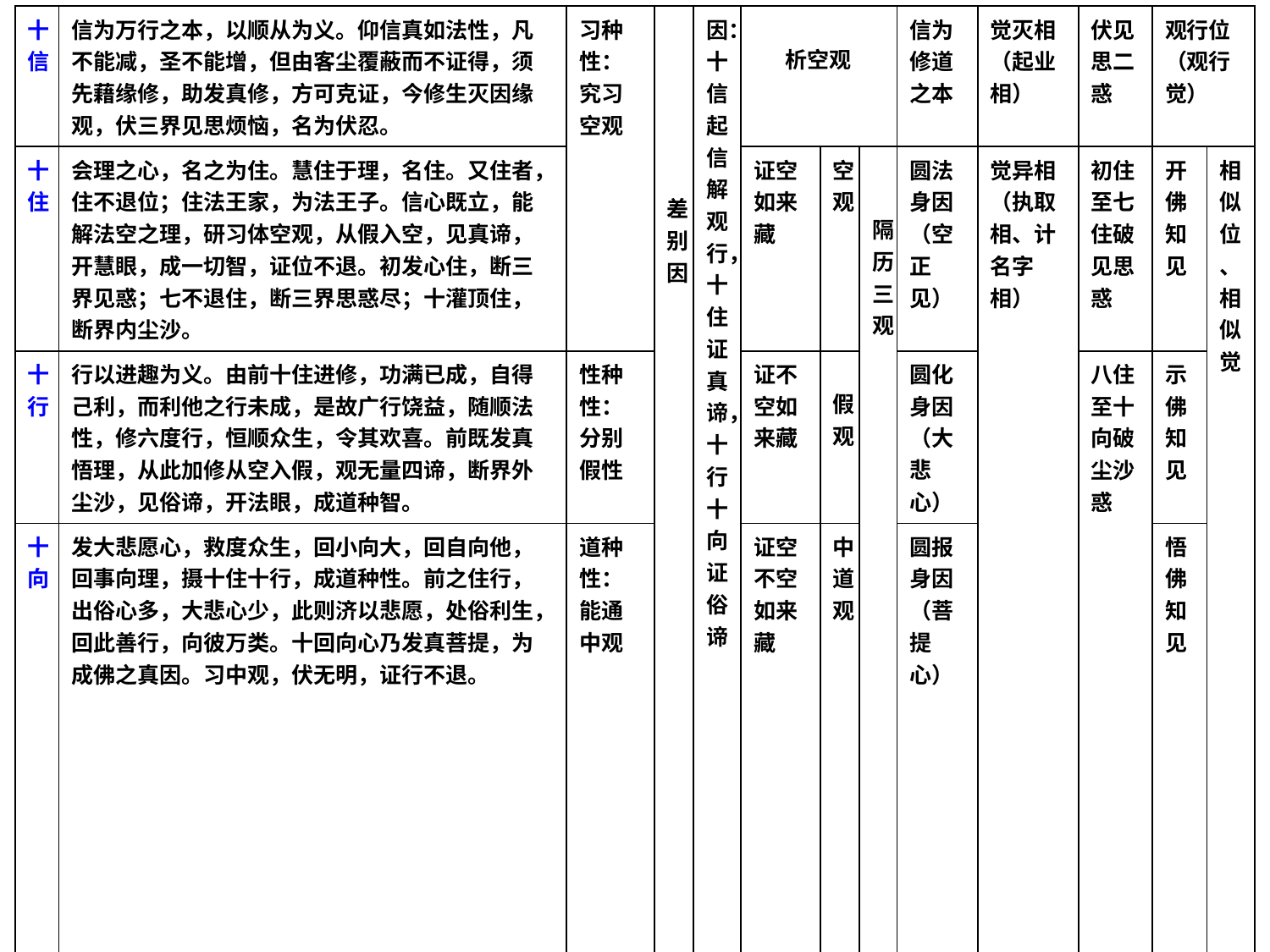

| 十信 | 信为万行之本，以顺从为义。仰信真如法性，凡不能减，圣不能增，但由客尘覆蔽而不证得，须先藉缘修，助发真修，方可克证，今修生灭因缘观，伏三界见思烦恼，名为伏忍。 | 习种性：究习空观 | 差别因 | 因：十信起信解观行，十住证真谛，十行十向证俗谛 | 析空观 |  |  | 信为修道之本 | 觉灭相（起业相） | 伏见思二惑 | 观行位 （观行觉） |  |
| --- | --- | --- | --- | --- | --- | --- | --- | --- | --- | --- | --- | --- |
| 十住 | 会理之心，名之为住。慧住于理，名住。又住者，住不退位；住法王家，为法王子。信心既立，能解法空之理，研习体空观，从假入空，见真谛，开慧眼，成一切智，证位不退。初发心住，断三界见惑；七不退住，断三界思惑尽；十灌顶住，断界内尘沙。 |  |  |  | 证空如来藏 | 空观 | 隔历三观 | 圆法身因（空正见） | 觉异相（执取相、计名字相） | 初住至七住破见思惑 | 开佛知见 | 相似位 、相似觉 |
| 十行 | 行以进趣为义。由前十住进修，功满已成，自得己利，而利他之行未成，是故广行饶益，随顺法性，修六度行，恒顺众生，令其欢喜。前既发真悟理，从此加修从空入假，观无量四谛，断界外尘沙，见俗谛，开法眼，成道种智。 | 性种性：分别假性 |  |  | 证不空如来藏 | 假观 |  | 圆化身因（大悲心） |  | 八住至十向破尘沙惑 | 示佛知见 |  |
| 十向 | 发大悲愿心，救度众生，回小向大，回自向他，回事向理，摄十住十行，成道种性。前之住行，出俗心多，大悲心少，此则济以悲愿，处俗利生，回此善行，向彼万类。十回向心乃发真菩提，为成佛之真因。习中观，伏无明，证行不退。 | 道种性：能通中观 |  |  | 证空不空如来藏 | 中道观 |  | 圆报身因（菩提心） |  |  | 悟佛知见 |  |
| 十地 | 地者，能生成万物；能安住不动；能荷负一切。今此十位亦然，既证中道实际理地，能生成佛智，住持不动，能与无缘大悲，荷负一切。初欢喜地，名见道位，以中道观，见第一义谛，开佛眼，成一切种智，初到宝所，证念不退，得无功用道，随可化机缘，百界作佛，八相成道，利益众生。此后地地增进，断无明，证法身。 | 圣种性 | 平等因 | 果：十地证中道谛 | 初地入无生法忍，后入等正觉。 | 一心三智，证一境三谛，无有隔历 |  | 破一分无明，证一分法身 | 觉住相（相续相、智相、现相、转相） | 破无明惑 | 入佛知见 | 分证位、分证觉 |
| 等觉 | 亦名金刚心，亦名一生补处。望于妙觉，犹有一等，故曰等觉。 | 等觉性 |  |  |  |  |  |  | 觉生相（生相无明），证寂灭。 |  |  |  |
| 妙觉 | 从金刚后心，更破最后一品生相无明，入妙觉位，坐莲华藏世界七宝菩提树下大宝华王座，现圆满报身。 | 妙觉性 | 菩提果 |  |  | 无心 |  | 三身圆满 |  |  |  | 究竟觉 |